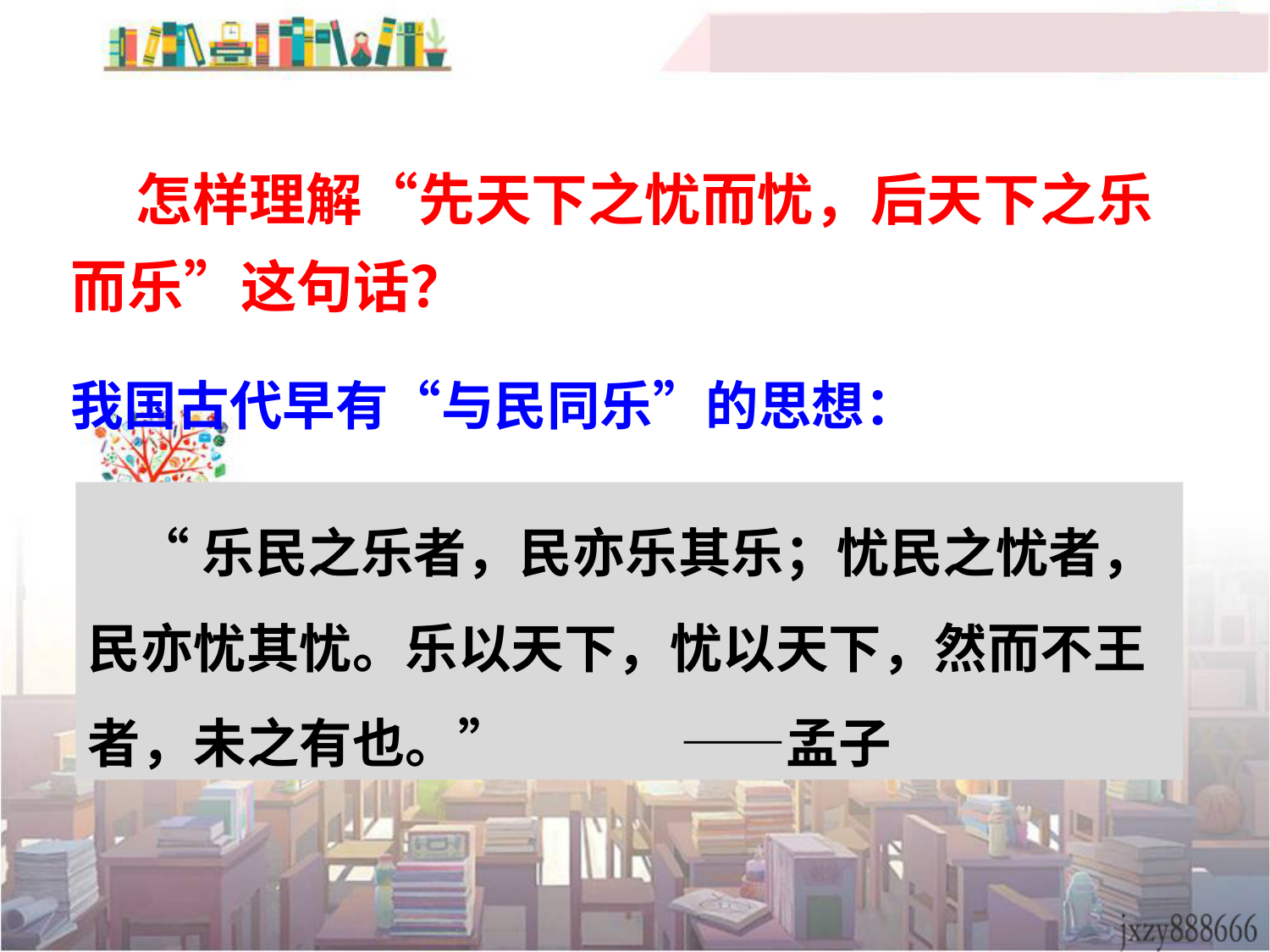

怎样理解“先天下之忧而忧，后天下之乐而乐”这句话？
我国古代早有“与民同乐”的思想：
    “乐民之乐者，民亦乐其乐；忧民之忧者，民亦忧其忧。乐以天下，忧以天下，然而不王者，未之有也。”              ——孟子